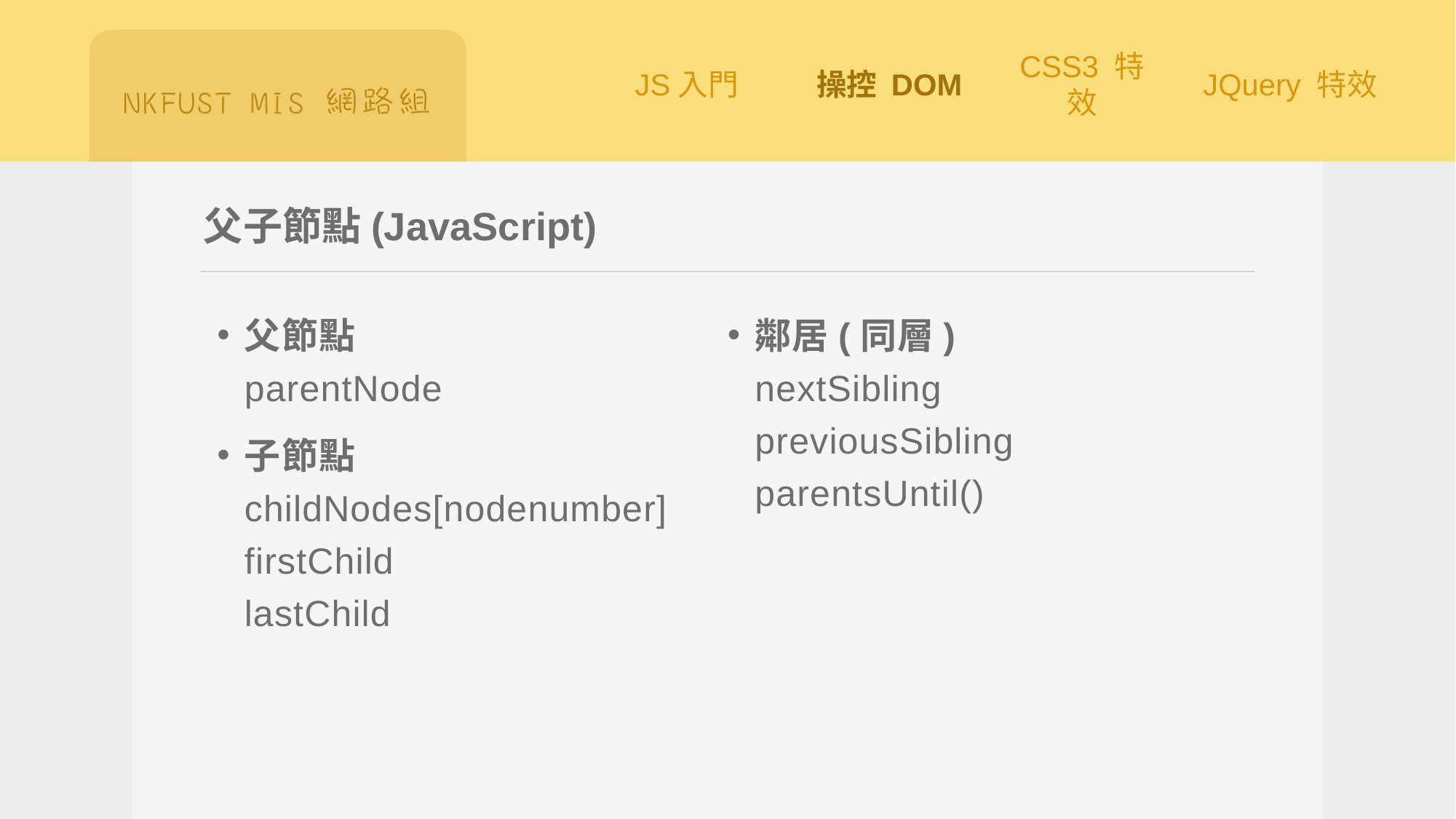

# 父子節點(JavaScript)
父節點
parentNode
子節點
childNodes[nodenumber]
firstChild
lastChild

鄰居(同層)
nextSibling
previousSibling
parentsUntil()